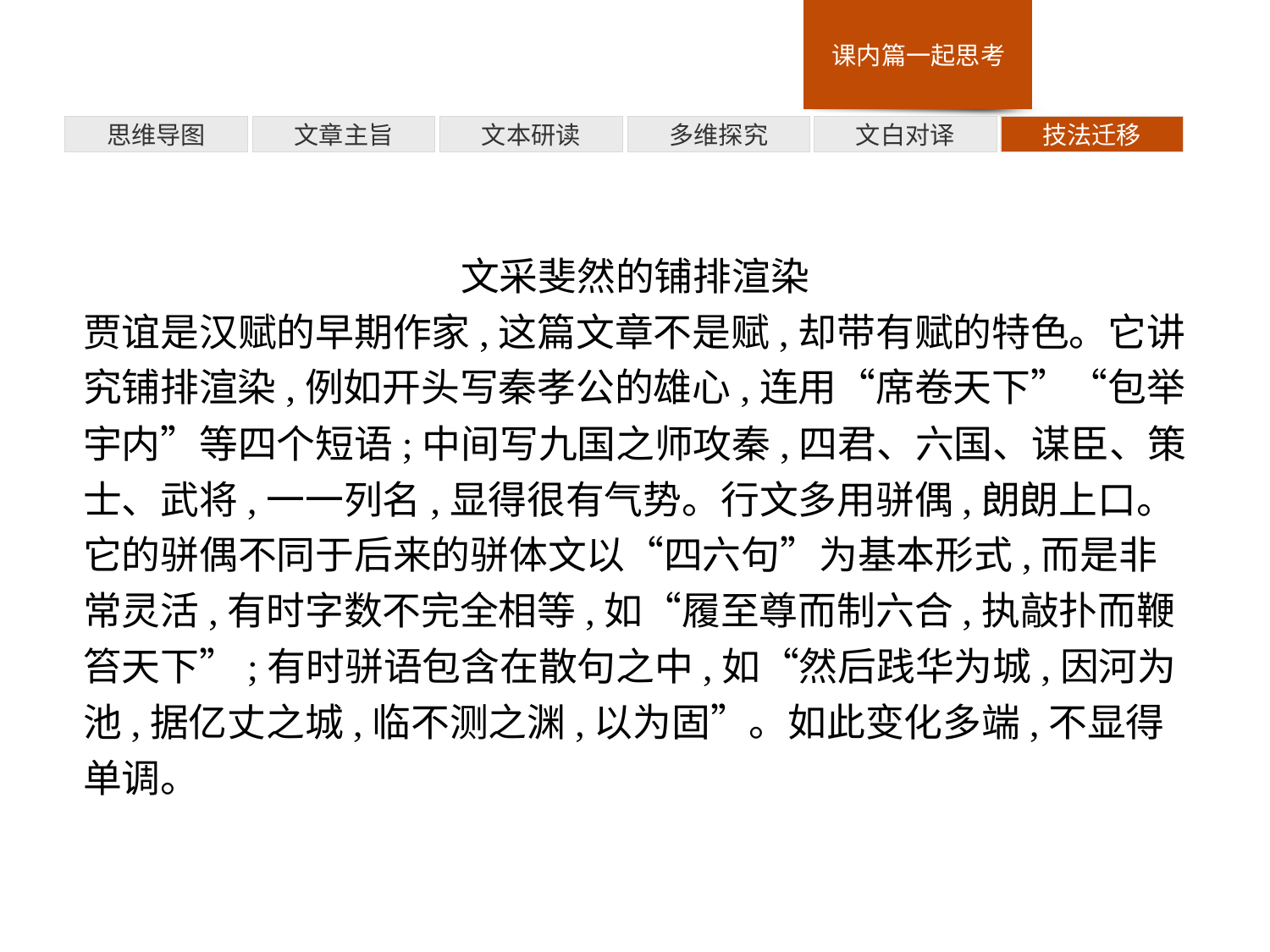

多维探究
思维导图
文章主旨
文本研读
文白对译
技法迁移
文采斐然的铺排渲染
贾谊是汉赋的早期作家,这篇文章不是赋,却带有赋的特色。它讲究铺排渲染,例如开头写秦孝公的雄心,连用“席卷天下”“包举宇内”等四个短语;中间写九国之师攻秦,四君、六国、谋臣、策士、武将,一一列名,显得很有气势。行文多用骈偶,朗朗上口。它的骈偶不同于后来的骈体文以“四六句”为基本形式,而是非常灵活,有时字数不完全相等,如“履至尊而制六合,执敲扑而鞭笞天下”;有时骈语包含在散句之中,如“然后践华为城,因河为池,据亿丈之城,临不测之渊,以为固”。如此变化多端,不显得单调。